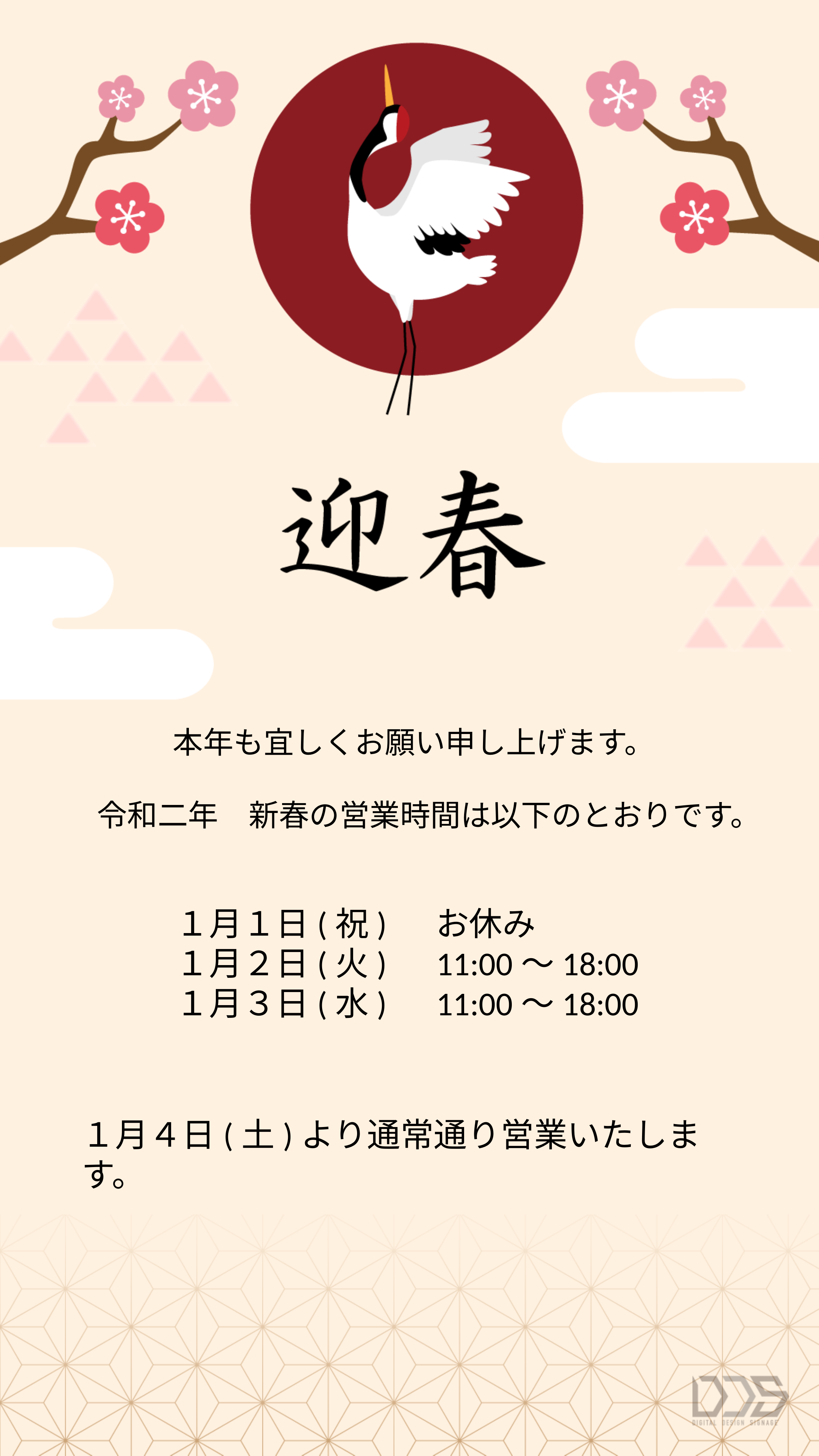

本年も宜しくお願い申し上げます。

令和二年　新春の営業時間は以下のとおりです。

１月１日(祝)　 お休み
１月２日(火)　11:00～18:00
１月３日(水)　11:00～18:00
１月４日(土)より通常通り営業いたします。